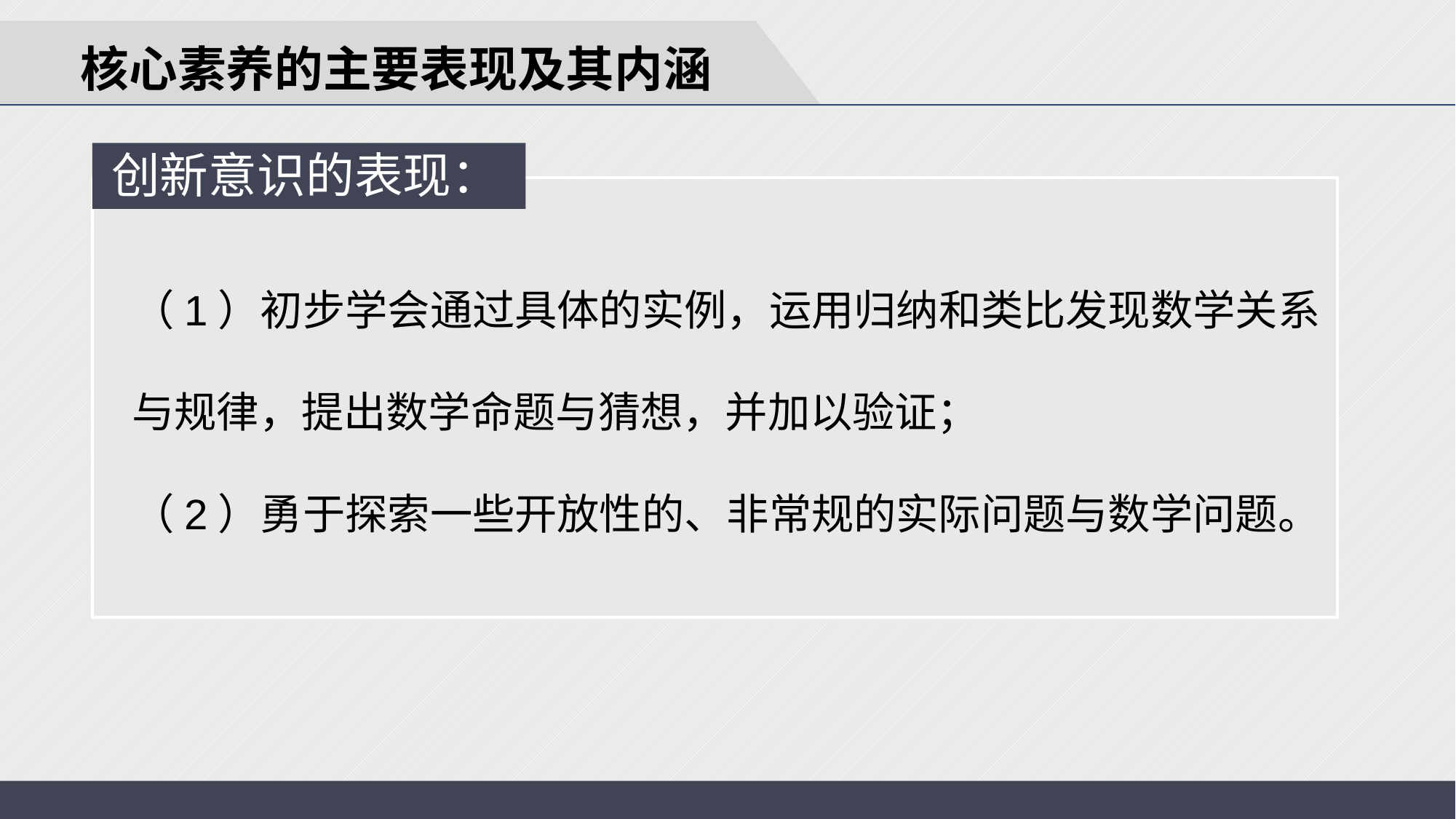

核心素养的主要表现及其内涵
创新意识的表现：

（1）初步学会通过具体的实例，运用归纳和类比发现数学关系与规律，提出数学命题与猜想，并加以验证；
（2）勇于探索一些开放性的、非常规的实际问题与数学问题。